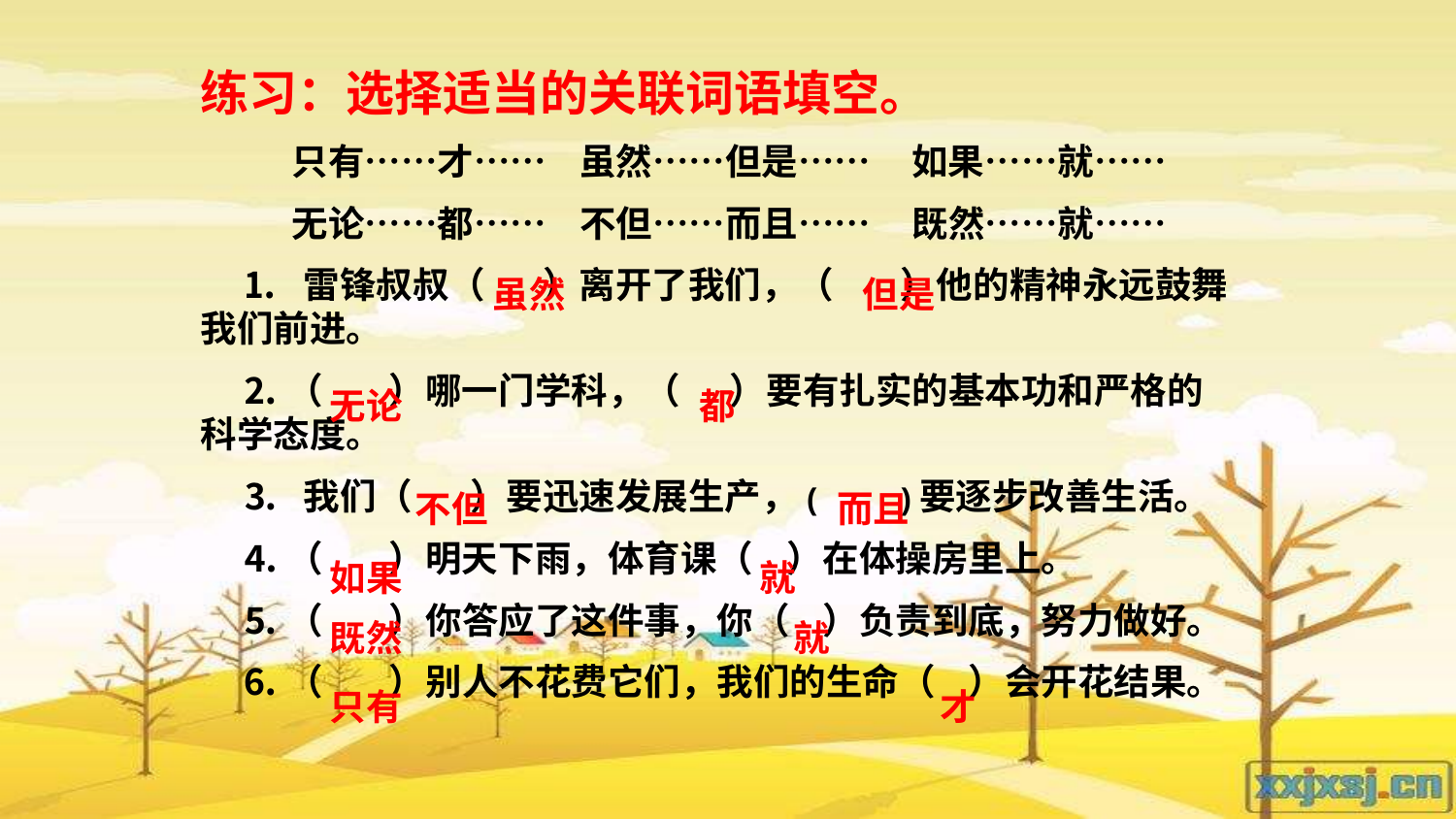

练习：选择适当的关联词语填空。
          只有……才……    虽然……但是……     如果……就……
          无论……都……    不但……而且……     既然……就……
     ⒈  雷锋叔叔（       ）离开了我们，（        ）他的精神永远鼓舞我们前进。
     ⒉（        ）哪一门学科，（      ）要有扎实的基本功和严格的科学态度。
     ⒊  我们（       ）要迅速发展生产，(          )要逐步改善生活。
     ⒋（        ）明天下雨，体育课（    ）在体操房里上。
     ⒌（        ）你答应了这件事，你（    ）负责到底，努力做好。
     ⒍（        ）别人不花费它们，我们的生命（    ）会开花结果。
虽然
但是
无论
都

不但
而且
如果
就
既然
就
才
只有